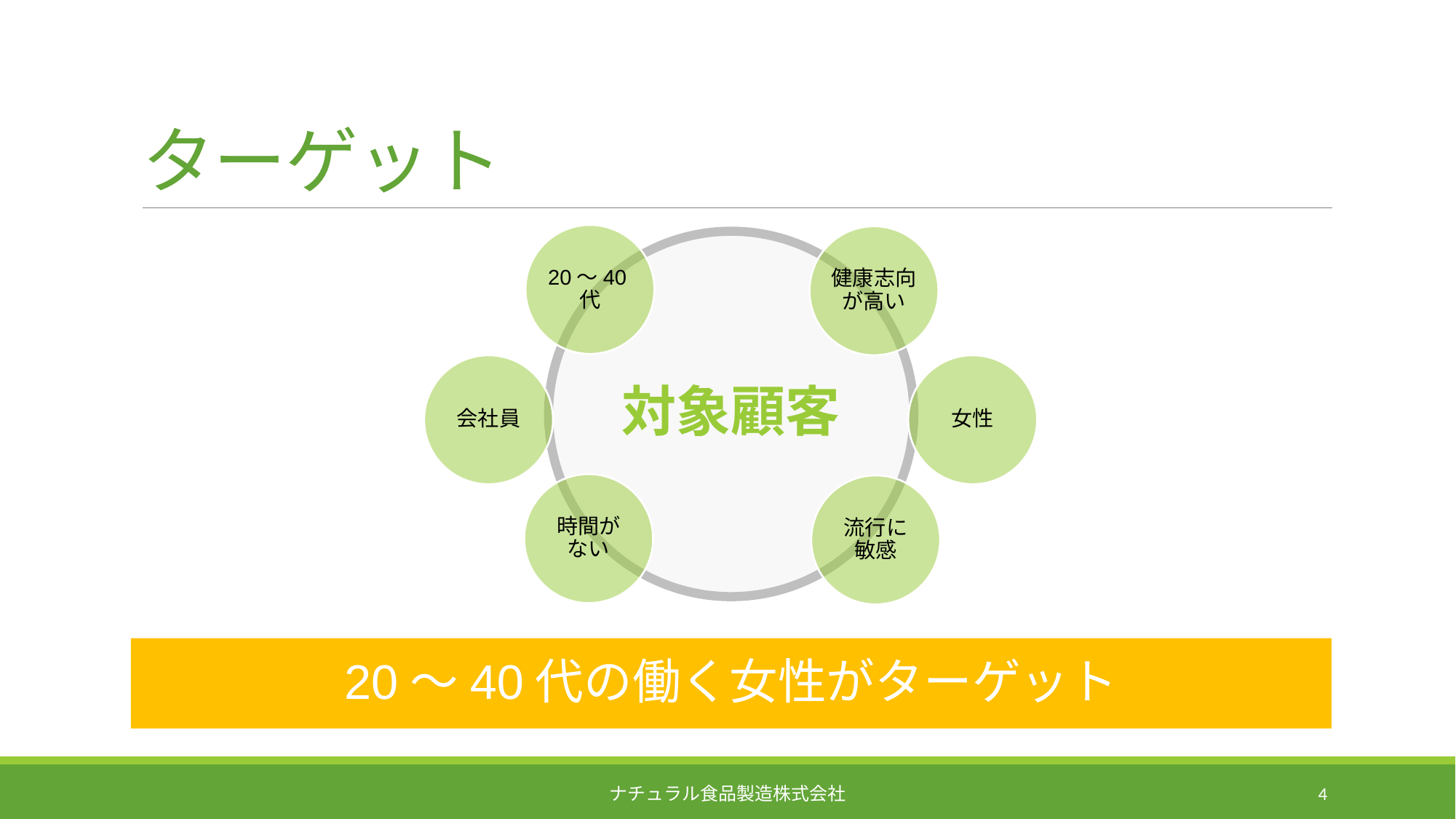

# ターゲット
対象顧客
健康志向が高い
女性
流行に
敏感
時間が
ない
会社員
20～40代
20～40代の働く女性がターゲット
ナチュラル食品製造株式会社
4